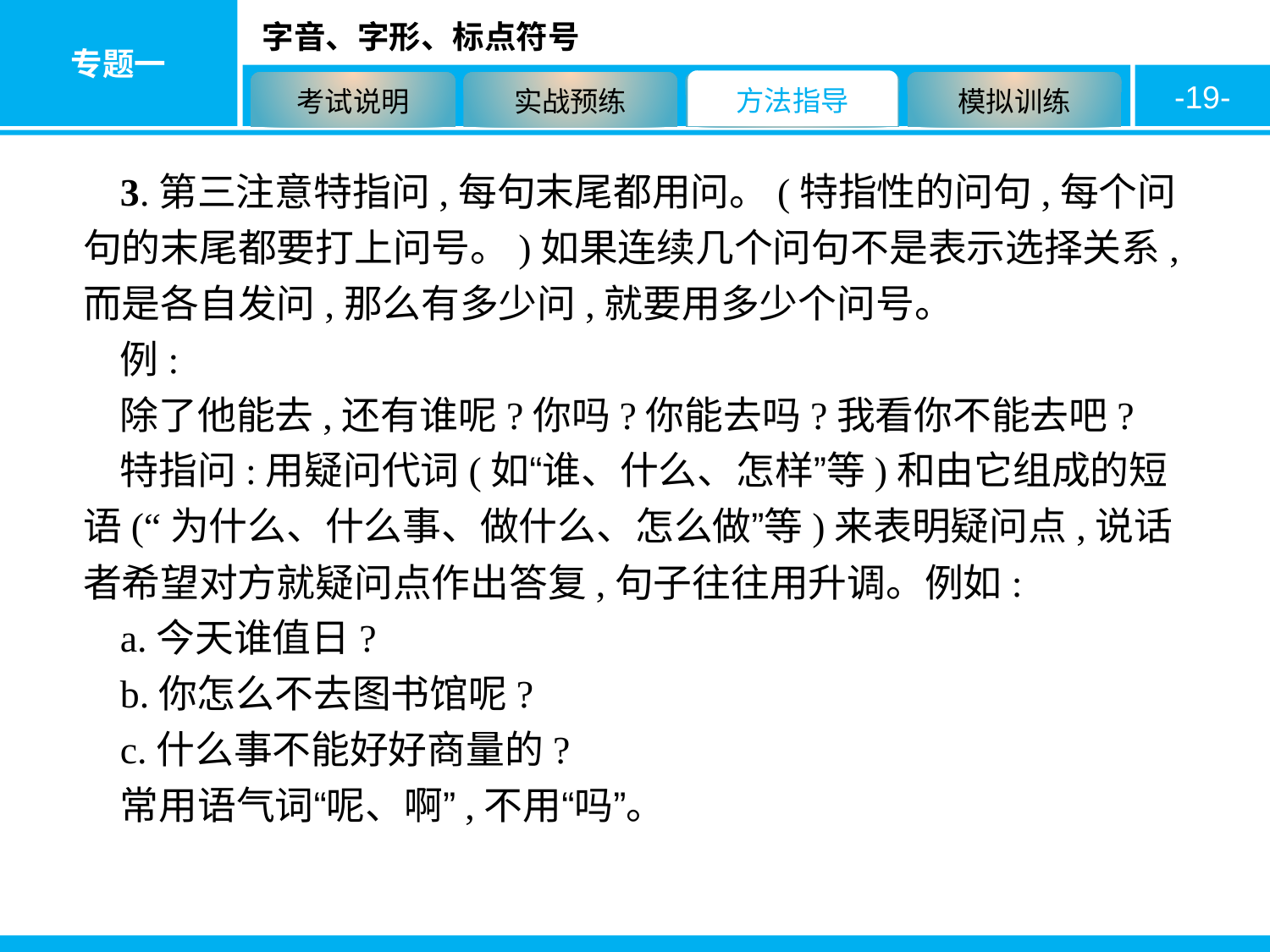

-19-
3.第三注意特指问,每句末尾都用问。(特指性的问句,每个问句的末尾都要打上问号。)如果连续几个问句不是表示选择关系,而是各自发问,那么有多少问,就要用多少个问号。
例:
除了他能去,还有谁呢?你吗?你能去吗?我看你不能去吧?
特指问:用疑问代词(如“谁、什么、怎样”等)和由它组成的短语(“为什么、什么事、做什么、怎么做”等)来表明疑问点,说话者希望对方就疑问点作出答复,句子往往用升调。例如:
a.今天谁值日?
b.你怎么不去图书馆呢?
c.什么事不能好好商量的?
常用语气词“呢、啊”,不用“吗”。